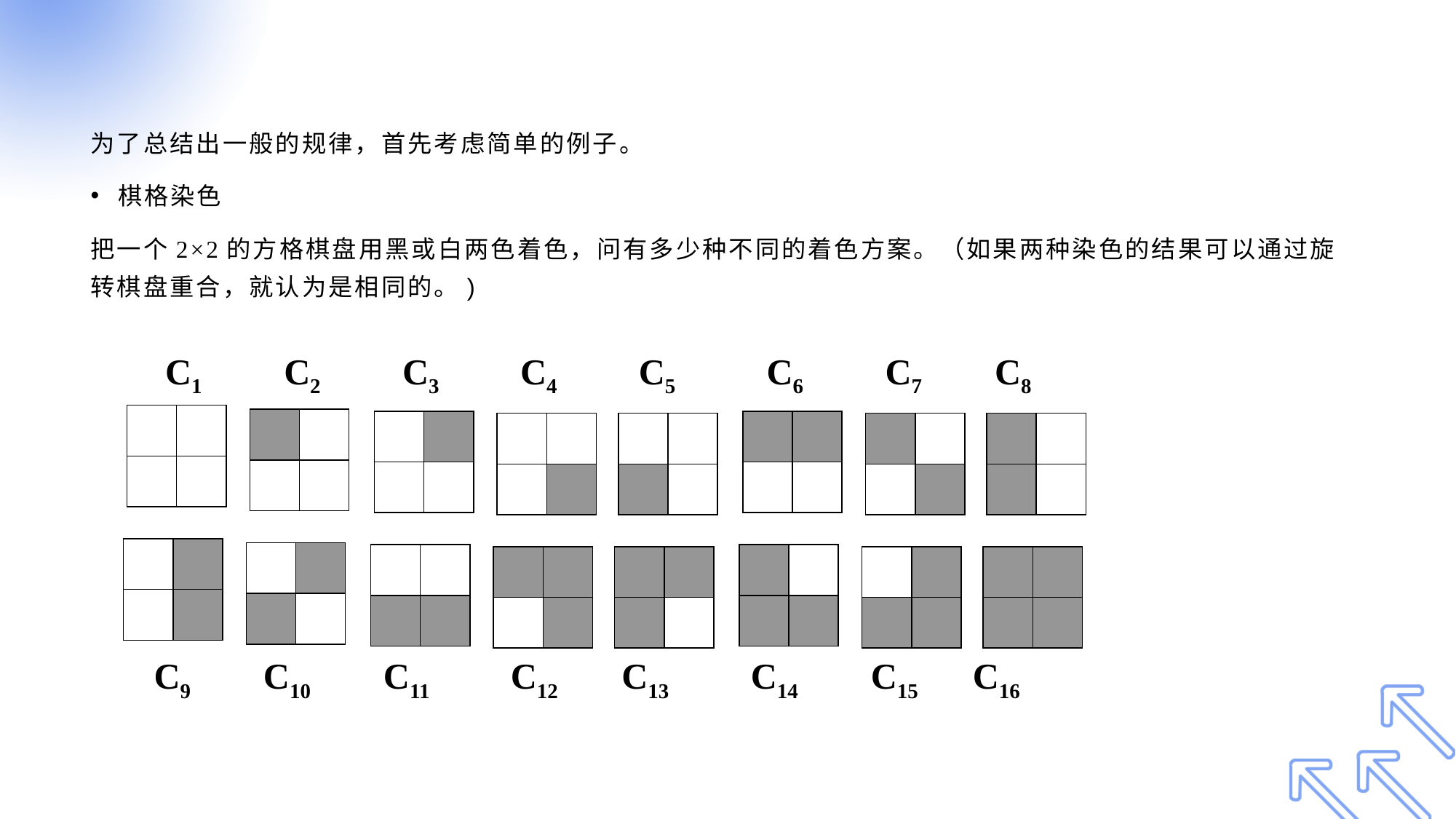

#
为了总结出一般的规律，首先考虑简单的例子。
棋格染色
把一个2×2的方格棋盘用黑或白两色着色，问有多少种不同的着色方案。（如果两种染色的结果可以通过旋转棋盘重合，就认为是相同的。)

        C1         C2         C3           C4         C5          C6         C7        C8

      C9        C10        C11           C12       C13         C14        C15      C16